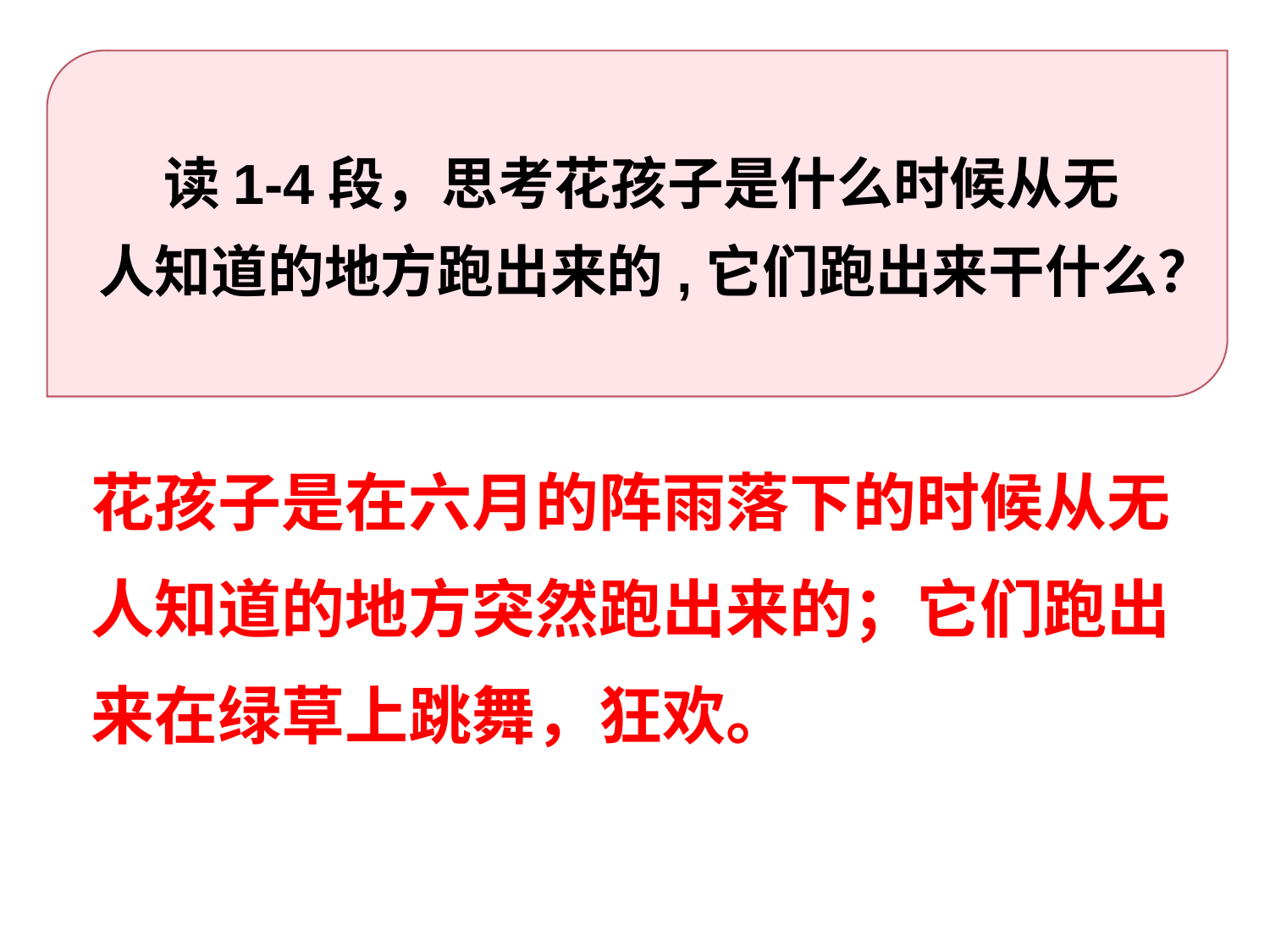

读1-4段，思考花孩子是什么时候从无人知道的地方跑出来的,它们跑出来干什么？
花孩子是在六月的阵雨落下的时候从无人知道的地方突然跑出来的；它们跑出来在绿草上跳舞，狂欢。